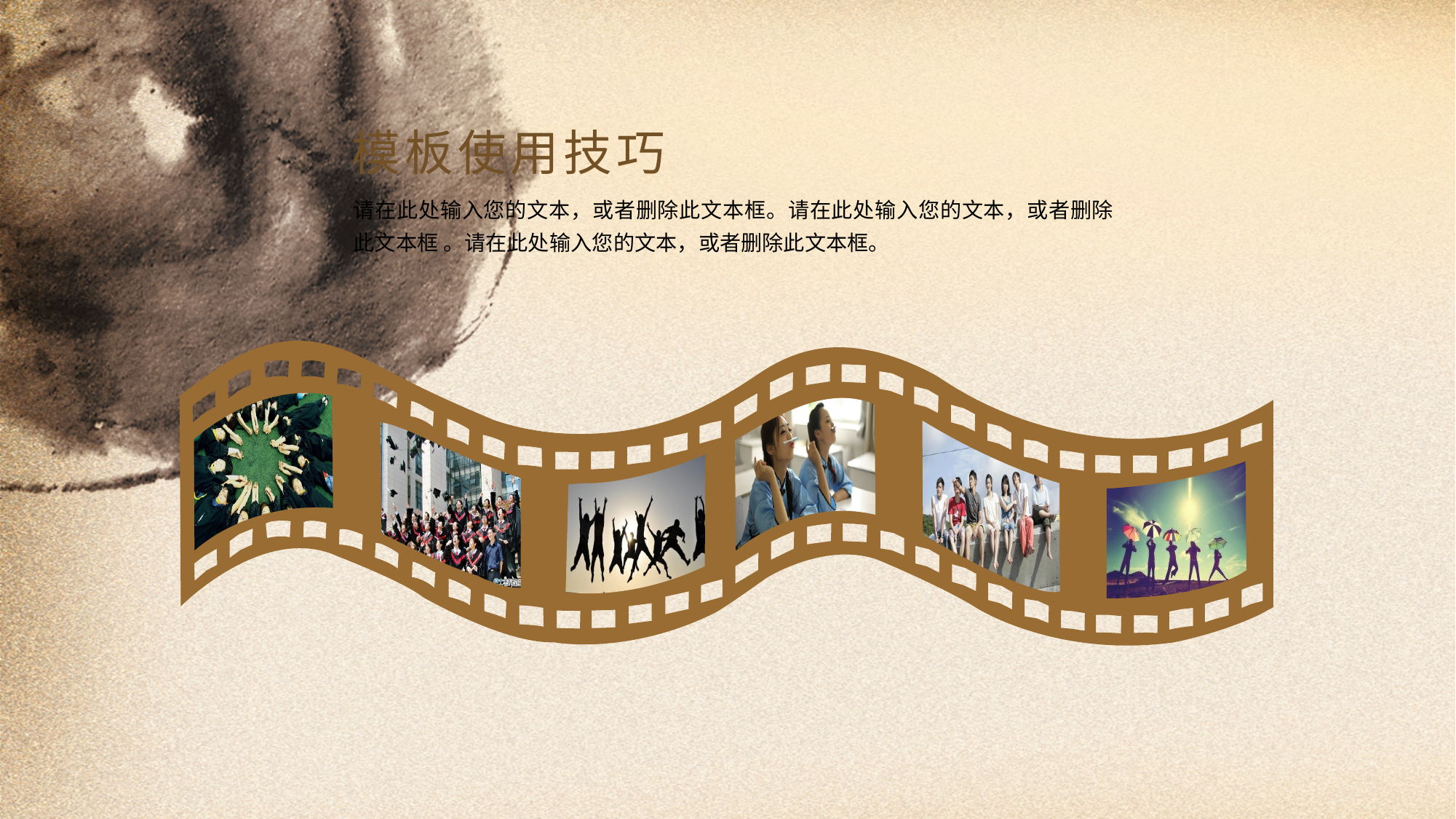

模板使用技巧
请在此处输入您的文本，或者删除此文本框。请在此处输入您的文本，或者删除此文本框 。请在此处输入您的文本，或者删除此文本框。